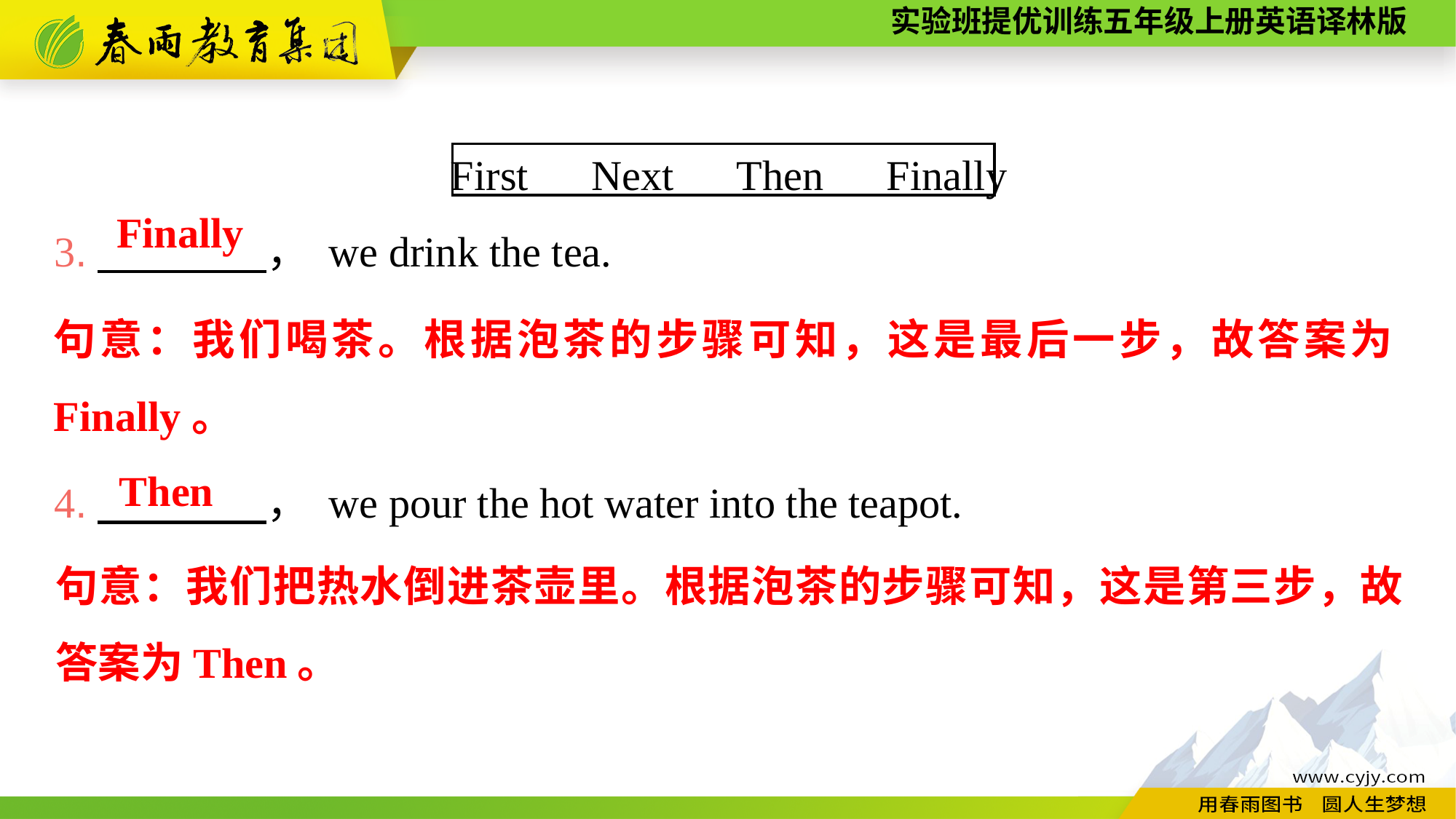

First　Next　Then　Finally
3.　　　　， we drink the tea.

4.　　　　， we pour the hot water into the teapot.

Finally
句意：我们喝茶。根据泡茶的步骤可知，这是最后一步，故答案为Finally。
Then
句意：我们把热水倒进茶壶里。根据泡茶的步骤可知，这是第三步，故答案为Then。